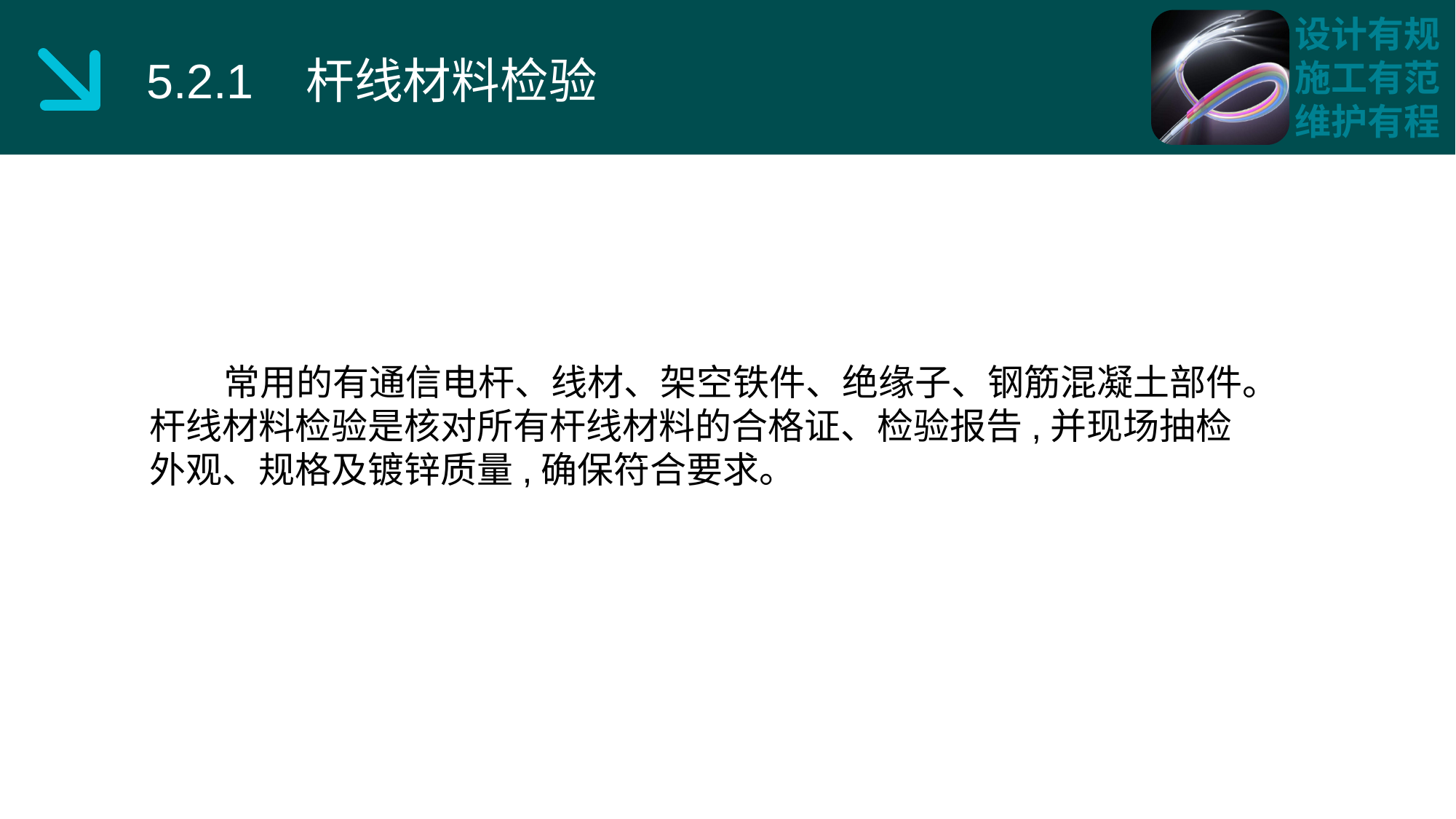

5.2.1   杆线材料检验

        常用的有通信电杆、线材、架空铁件、绝缘子、钢筋混凝土部件。杆线材料检验是核对所有杆线材料的合格证、检验报告,并现场抽检外观、规格及镀锌质量,确保符合要求。